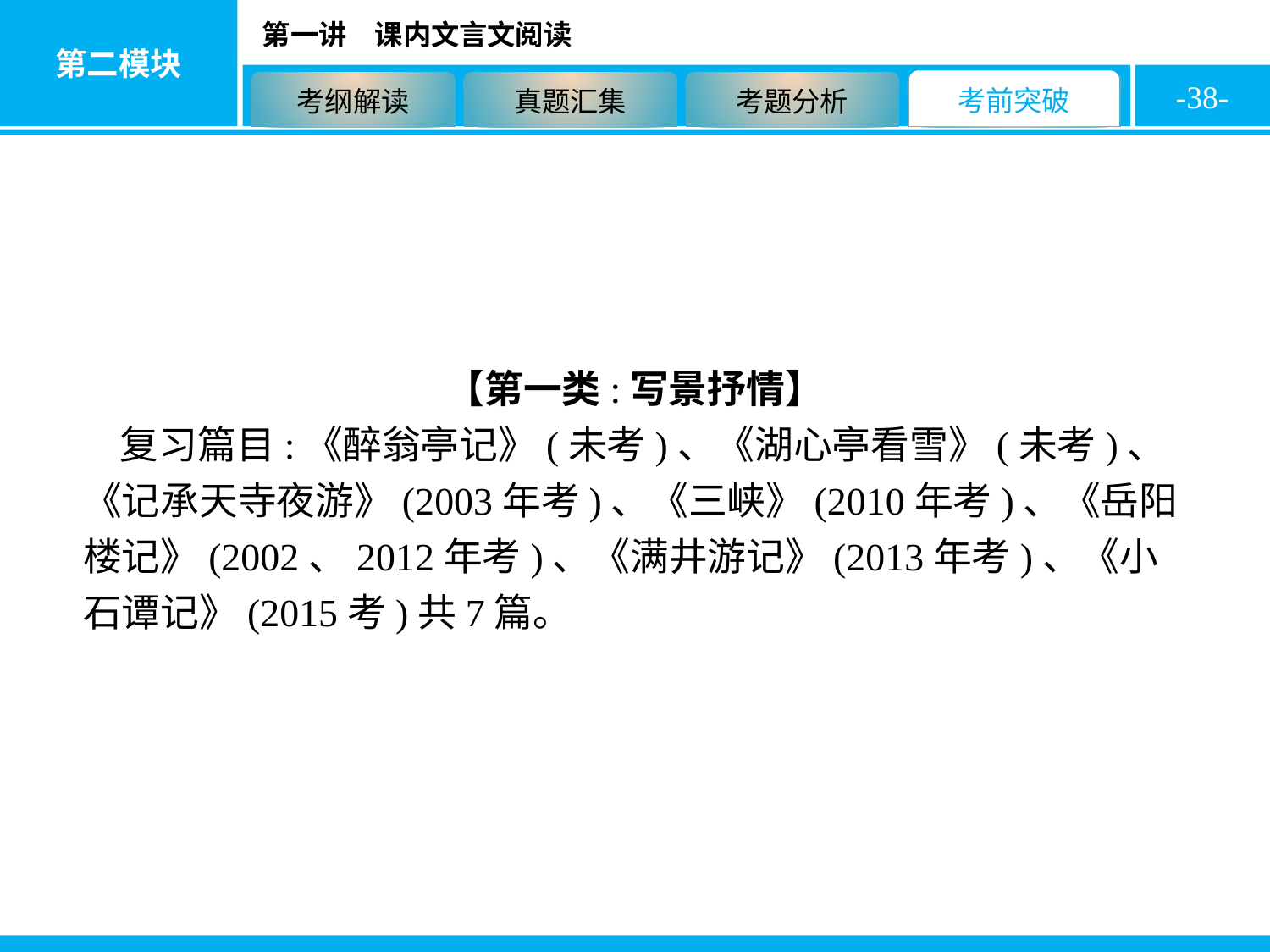

-38-
【第一类:写景抒情】
复习篇目:《醉翁亭记》(未考)、《湖心亭看雪》(未考)、《记承天寺夜游》(2003年考)、《三峡》(2010年考)、《岳阳楼记》(2002、2012年考)、《满井游记》(2013年考)、《小石谭记》(2015考)共7篇。